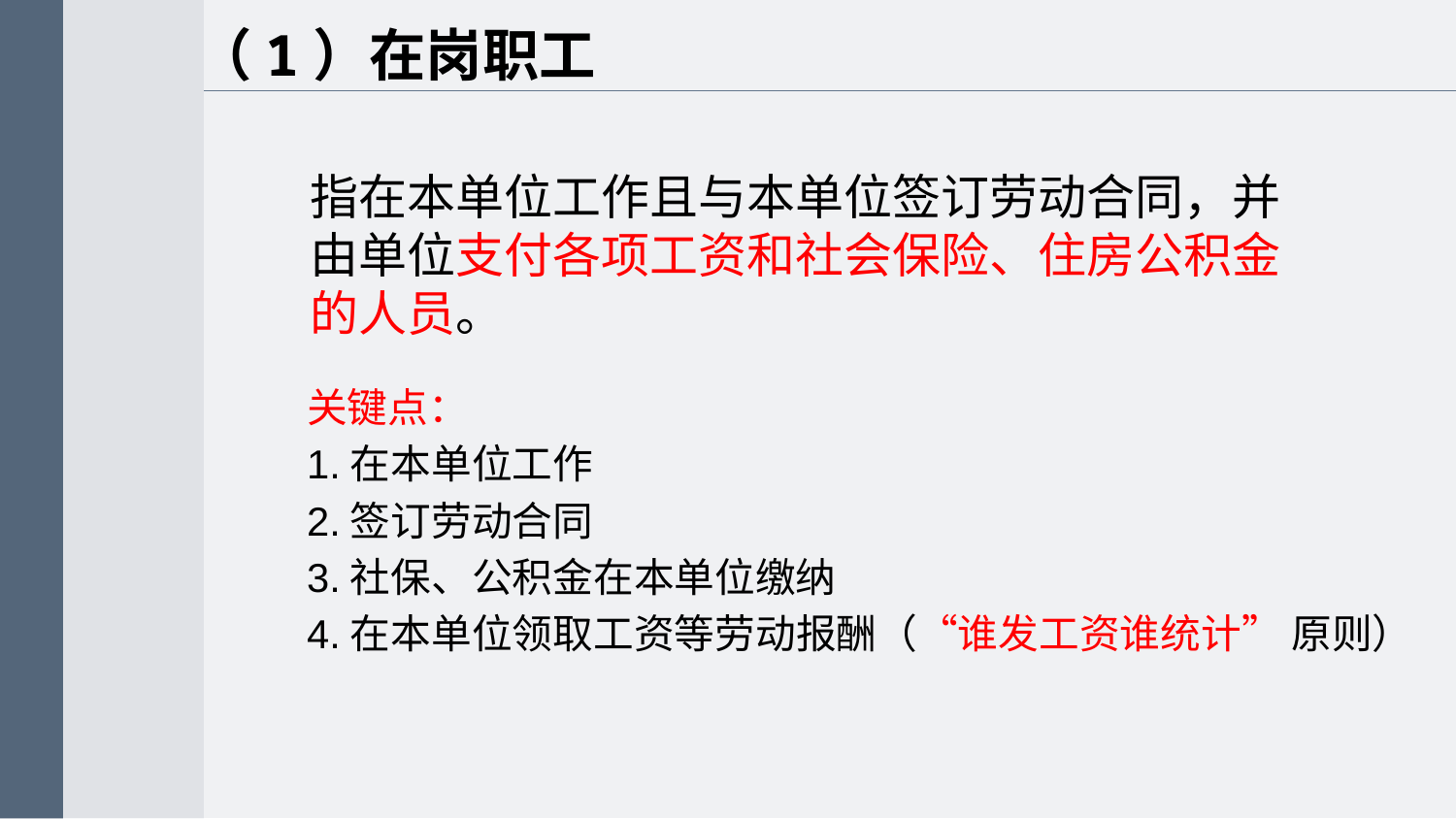

（1）在岗职工
指在本单位工作且与本单位签订劳动合同，并由单位支付各项工资和社会保险、住房公积金的人员。
关键点：
1.在本单位工作
2.签订劳动合同
3.社保、公积金在本单位缴纳
4.在本单位领取工资等劳动报酬（“谁发工资谁统计” 原则）